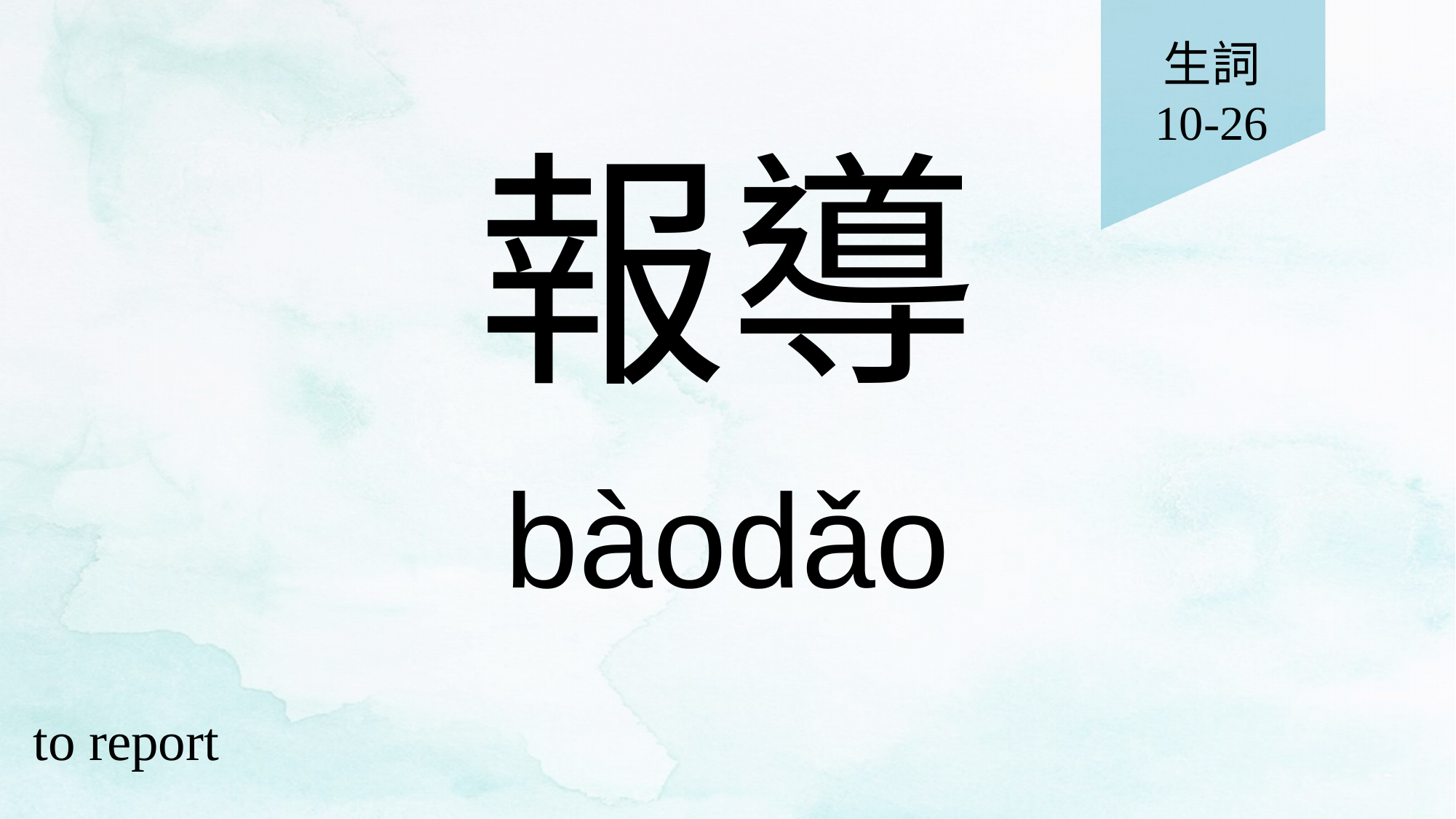

生詞
10-26
# 報導
bàodǎo
to report